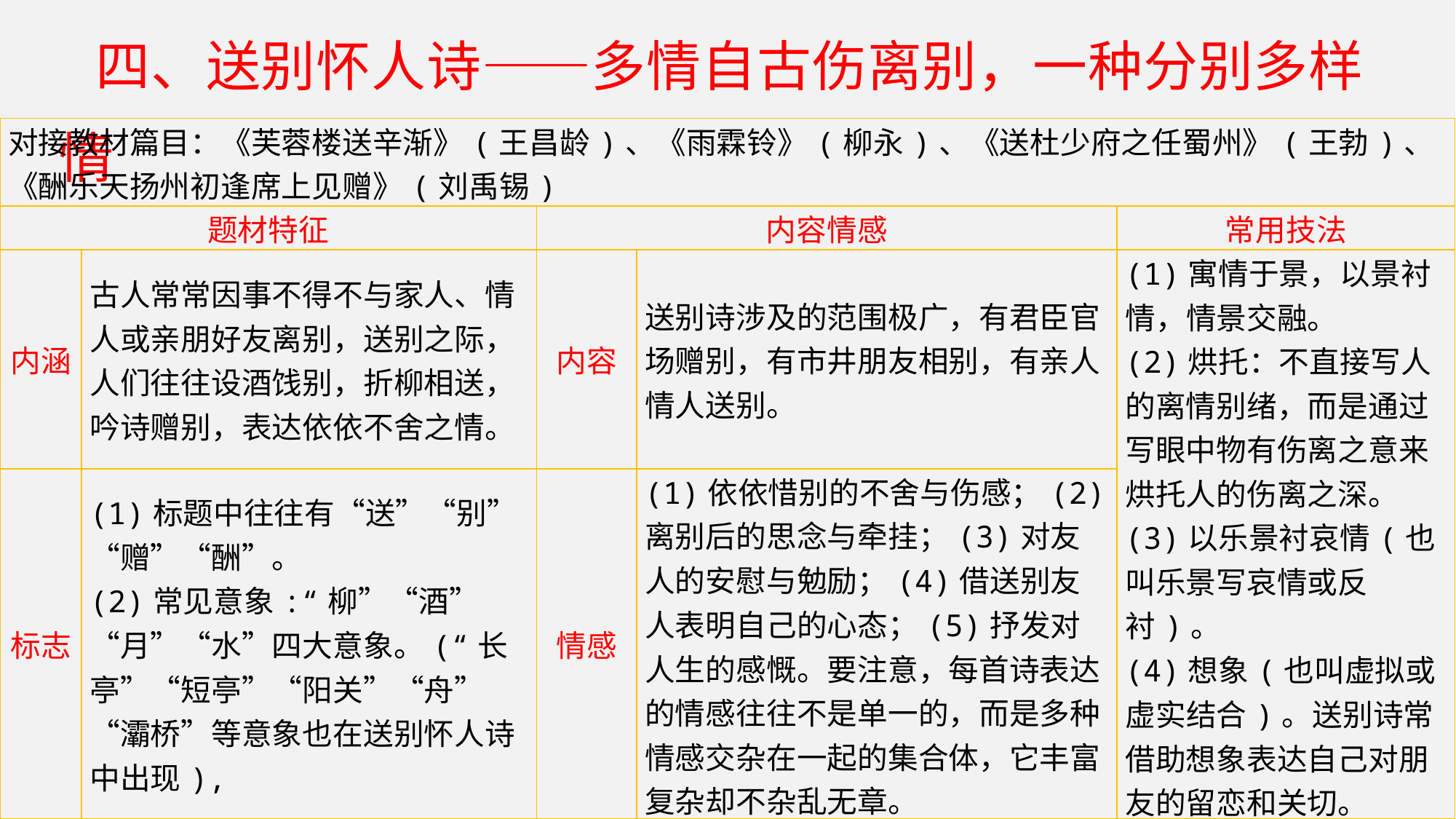

四、送别怀人诗——多情自古伤离别，一种分别多样情
| 对接教材篇目：《芙蓉楼送辛渐》(王昌龄)、《雨霖铃》(柳永)、《送杜少府之任蜀州》(王勃)、《酬乐天扬州初逢席上见赠》(刘禹锡) |  |  |  |  |
| --- | --- | --- | --- | --- |
| 题材特征 |  | 内容情感 |  | 常用技法 |
| 内涵 | 古人常常因事不得不与家人、情人或亲朋好友离别，送别之际，人们往往设酒饯别，折柳相送，吟诗赠别，表达依依不舍之情。 | 内容 | 送别诗涉及的范围极广，有君臣官场赠别，有市井朋友相别，有亲人情人送别。 | (1)寓情于景，以景衬情，情景交融。 (2)烘托：不直接写人的离情别绪，而是通过写眼中物有伤离之意来烘托人的伤离之深。 (3)以乐景衬哀情(也叫乐景写哀情或反衬)。 (4)想象(也叫虚拟或虚实结合)。送别诗常借助想象表达自己对朋友的留恋和关切。 |
| 标志 | (1)标题中往往有“送”“别”“赠”“酬”。 (2)常见意象:“柳”“酒”“月”“水”四大意象。(“长亭”“短亭”“阳关”“舟”“灞桥”等意象也在送别怀人诗中出现), | 情感 | (1)依依惜别的不舍与伤感；(2)离别后的思念与牵挂；(3)对友人的安慰与勉励；(4)借送别友人表明自己的心态；(5)抒发对人生的感慨。要注意，每首诗表达的情感往往不是单一的，而是多种情感交杂在一起的集合体，它丰富复杂却不杂乱无章。 |  |